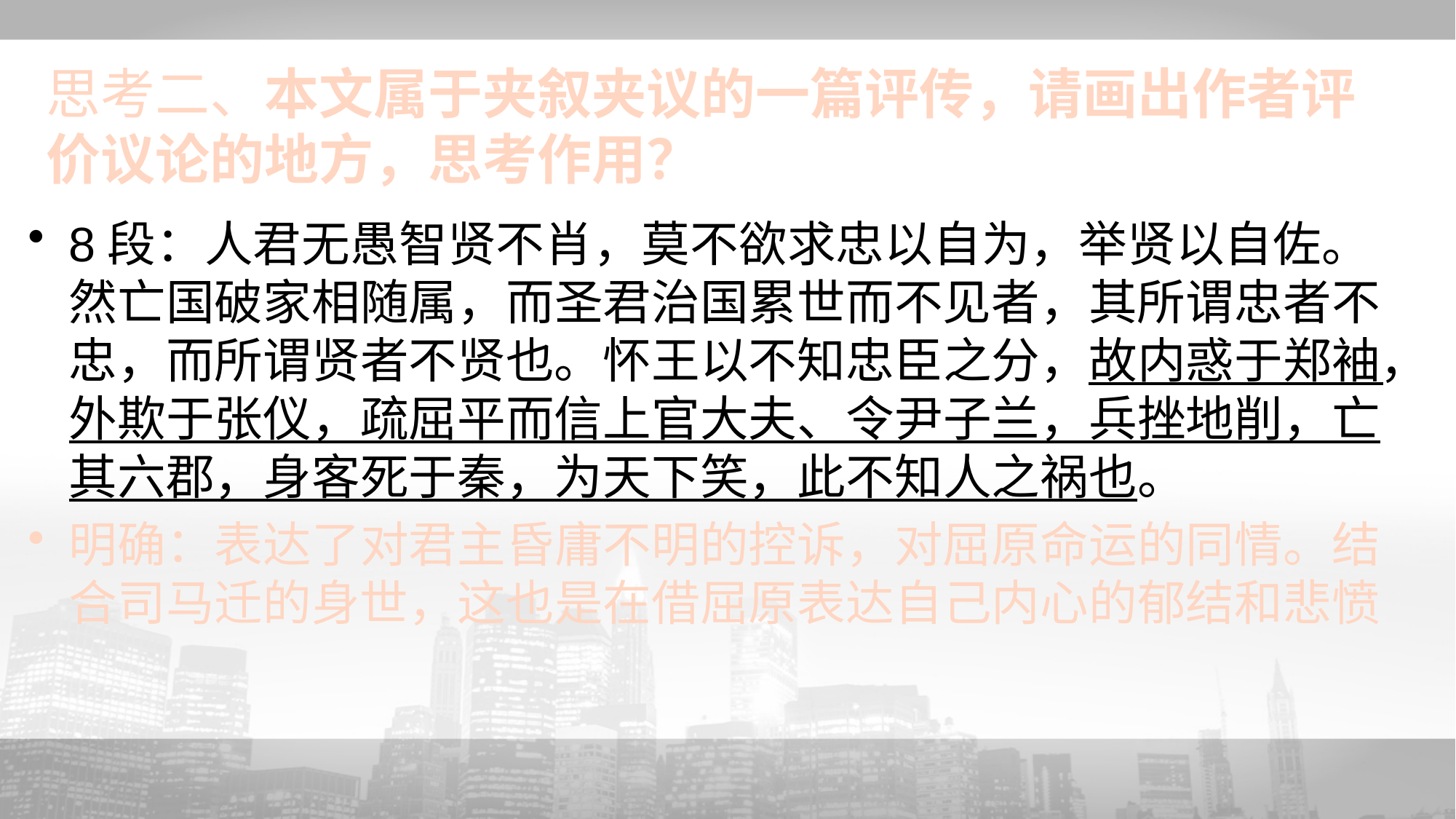

# 思考二、本文属于夹叙夹议的一篇评传，请画出作者评价议论的地方，思考作用？

8段：人君无愚智贤不肖，莫不欲求忠以自为，举贤以自佐。然亡国破家相随属，而圣君治国累世而不见者，其所谓忠者不忠，而所谓贤者不贤也。怀王以不知忠臣之分，故内惑于郑袖，外欺于张仪，疏屈平而信上官大夫、令尹子兰，兵挫地削，亡其六郡，身客死于秦，为天下笑，此不知人之祸也。
明确：表达了对君主昏庸不明的控诉，对屈原命运的同情。结合司马迁的身世，这也是在借屈原表达自己内心的郁结和悲愤